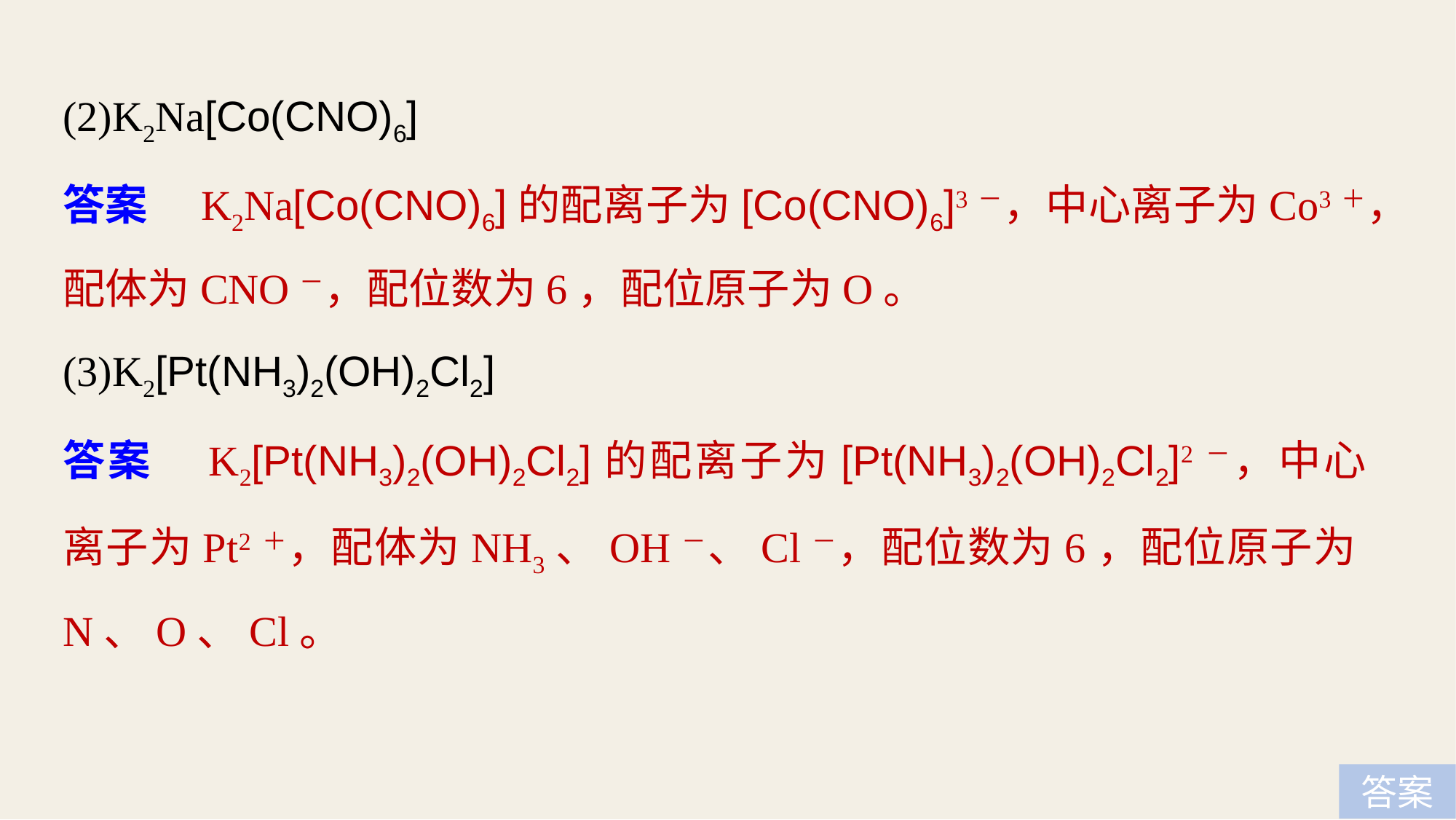

(2)K2Na[Co(CNO)6]
答案　K2Na[Co(CNO)6]的配离子为[Co(CNO)6]3－，中心离子为Co3＋，配体为CNO－，配位数为6，配位原子为O。
(3)K2[Pt(NH3)2(OH)2Cl2]
答案　K2[Pt(NH3)2(OH)2Cl2]的配离子为[Pt(NH3)2(OH)2Cl2]2－，中心离子为Pt2＋，配体为NH3、OH－、Cl－，配位数为6，配位原子为N、O、Cl。
答案